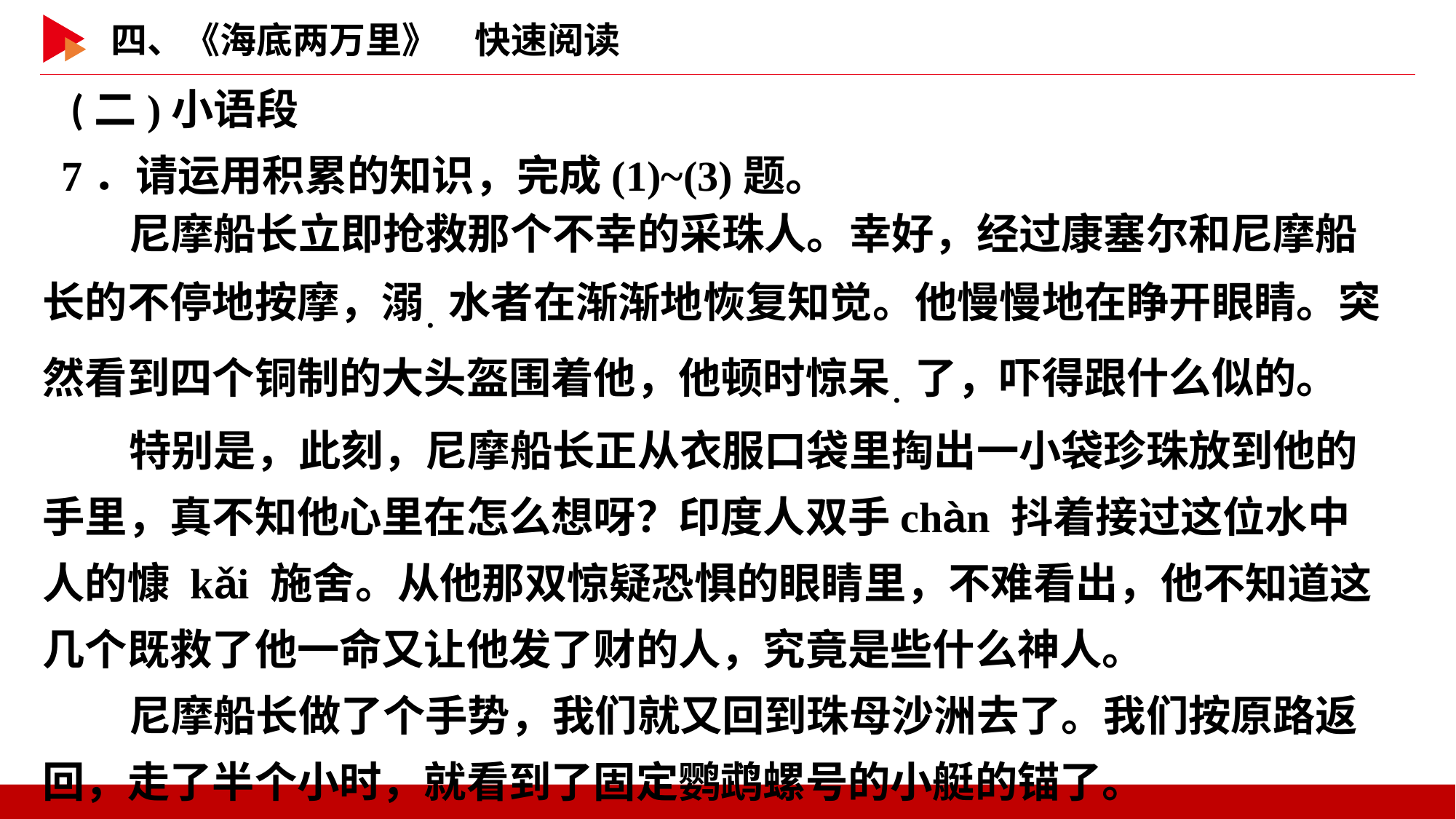

(二)小语段
7．请运用积累的知识，完成(1)~(3)题。
尼摩船长立即抢救那个不幸的采珠人。幸好，经过康塞尔和尼摩船长的不停地按摩，溺．水者在渐渐地恢复知觉。他慢慢地在睁开眼睛。突然看到四个铜制的大头盔围着他，他顿时惊呆．了，吓得跟什么似的。
特别是，此刻，尼摩船长正从衣服口袋里掏出一小袋珍珠放到他的手里，真不知他心里在怎么想呀？印度人双手chàn 抖着接过这位水中人的慷 kǎi 施舍。从他那双惊疑恐惧的眼睛里，不难看出，他不知道这几个既救了他一命又让他发了财的人，究竟是些什么神人。
尼摩船长做了个手势，我们就又回到珠母沙洲去了。我们按原路返回，走了半个小时，就看到了固定鹦鹉螺号的小艇的锚了。